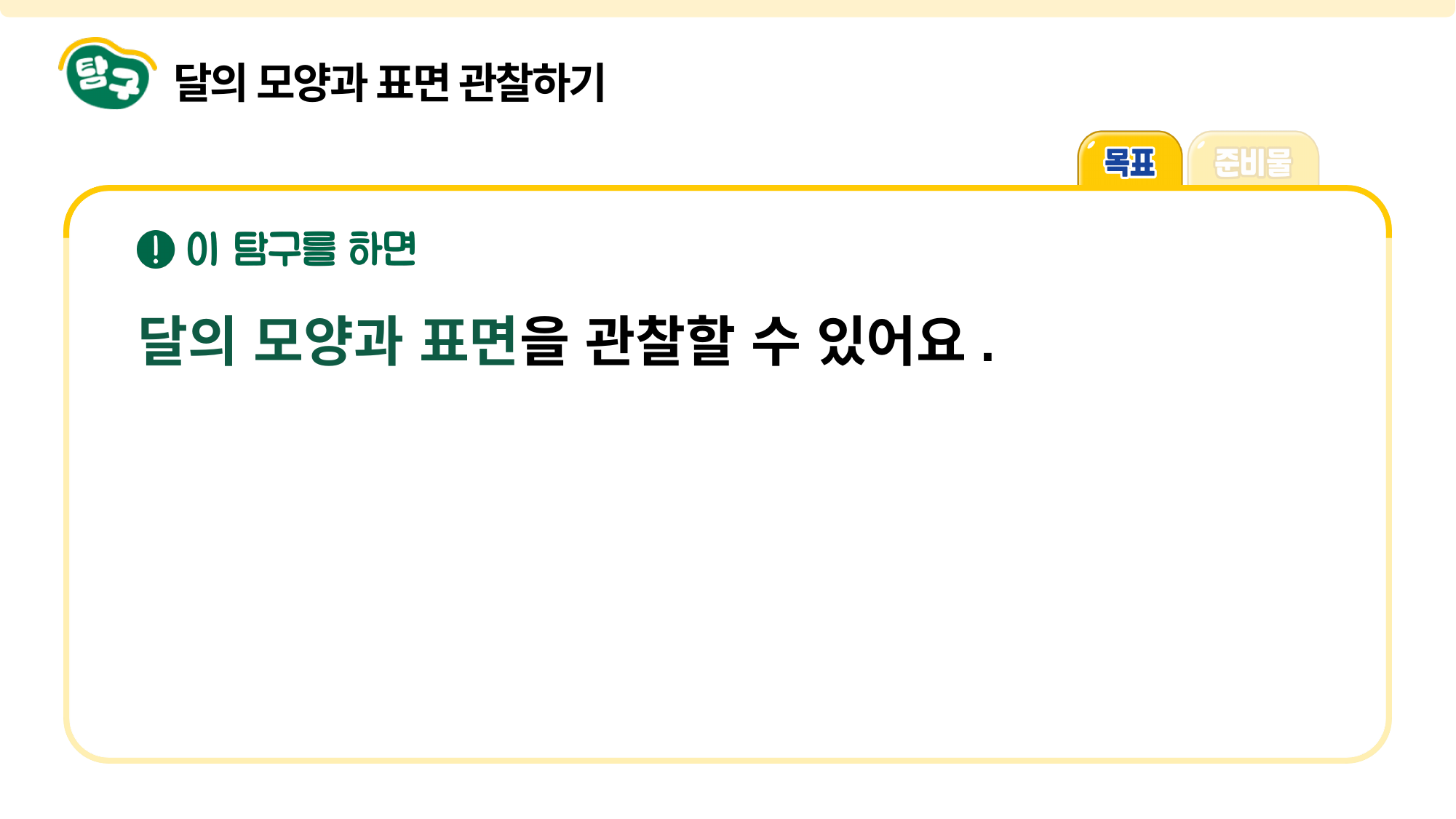

달의 모양과 표면 관찰하기
달의 모양과 표면을 관찰할 수 있어요.